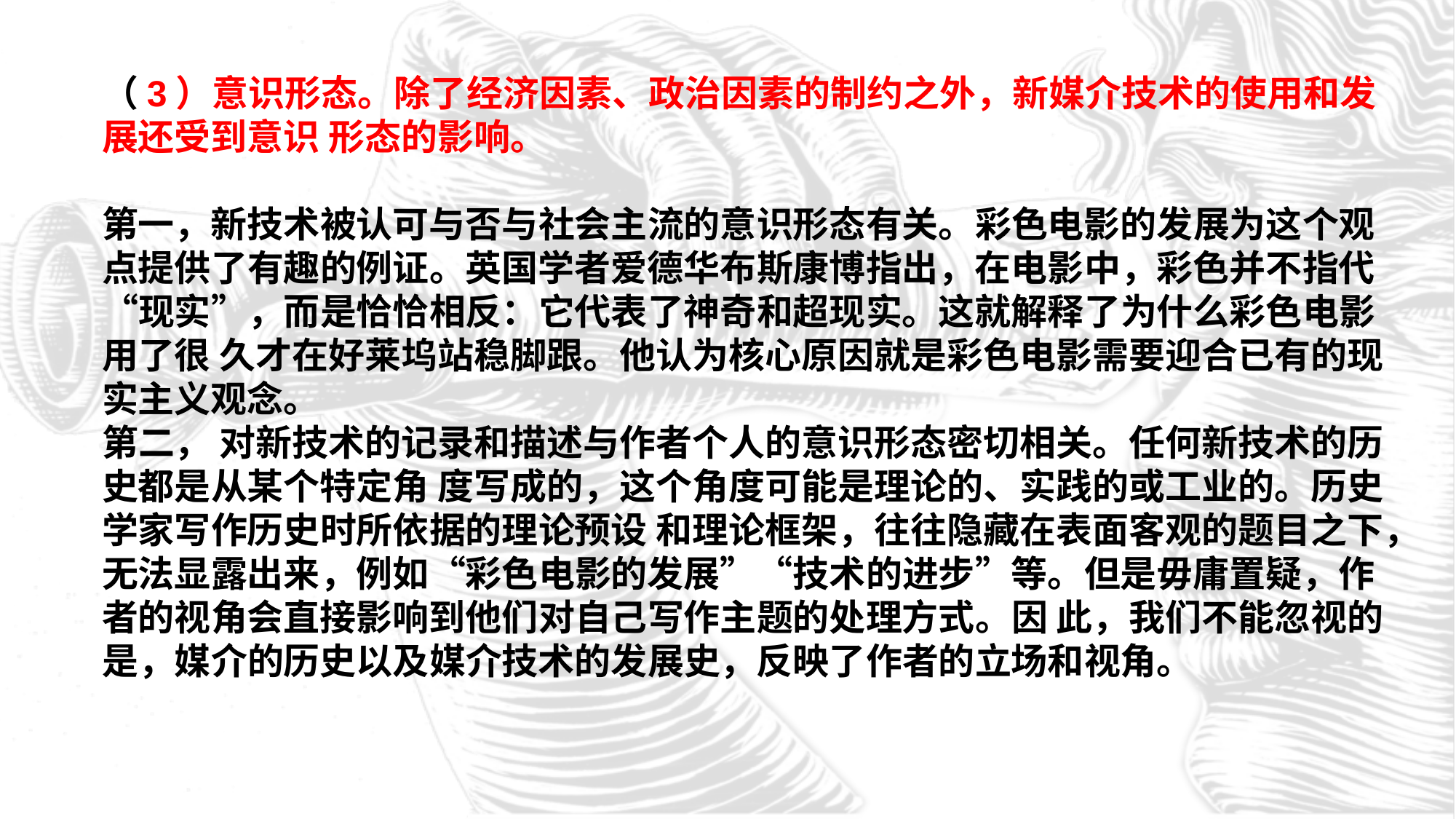

（3）意识形态。除了经济因素、政治因素的制约之外，新媒介技术的使用和发展还受到意识 形态的影响。

第一，新技术被认可与否与社会主流的意识形态有关。彩色电影的发展为这个观点提供了有趣的例证。英国学者爱德华布斯康博指出，在电影中，彩色并不指代“现实”，而是恰恰相反：它代表了神奇和超现实。这就解释了为什么彩色电影用了很 久才在好莱坞站稳脚跟。他认为核心原因就是彩色电影需要迎合已有的现实主义观念。
第二， 对新技术的记录和描述与作者个人的意识形态密切相关。任何新技术的历史都是从某个特定角 度写成的，这个角度可能是理论的、实践的或工业的。历史学家写作历史时所依据的理论预设 和理论框架，往往隐藏在表面客观的题目之下，无法显露出来，例如“彩色电影的发展”“技术的进步”等。但是毋庸置疑，作者的视角会直接影响到他们对自己写作主题的处理方式。因 此，我们不能忽视的是，媒介的历史以及媒介技术的发展史，反映了作者的立场和视角。